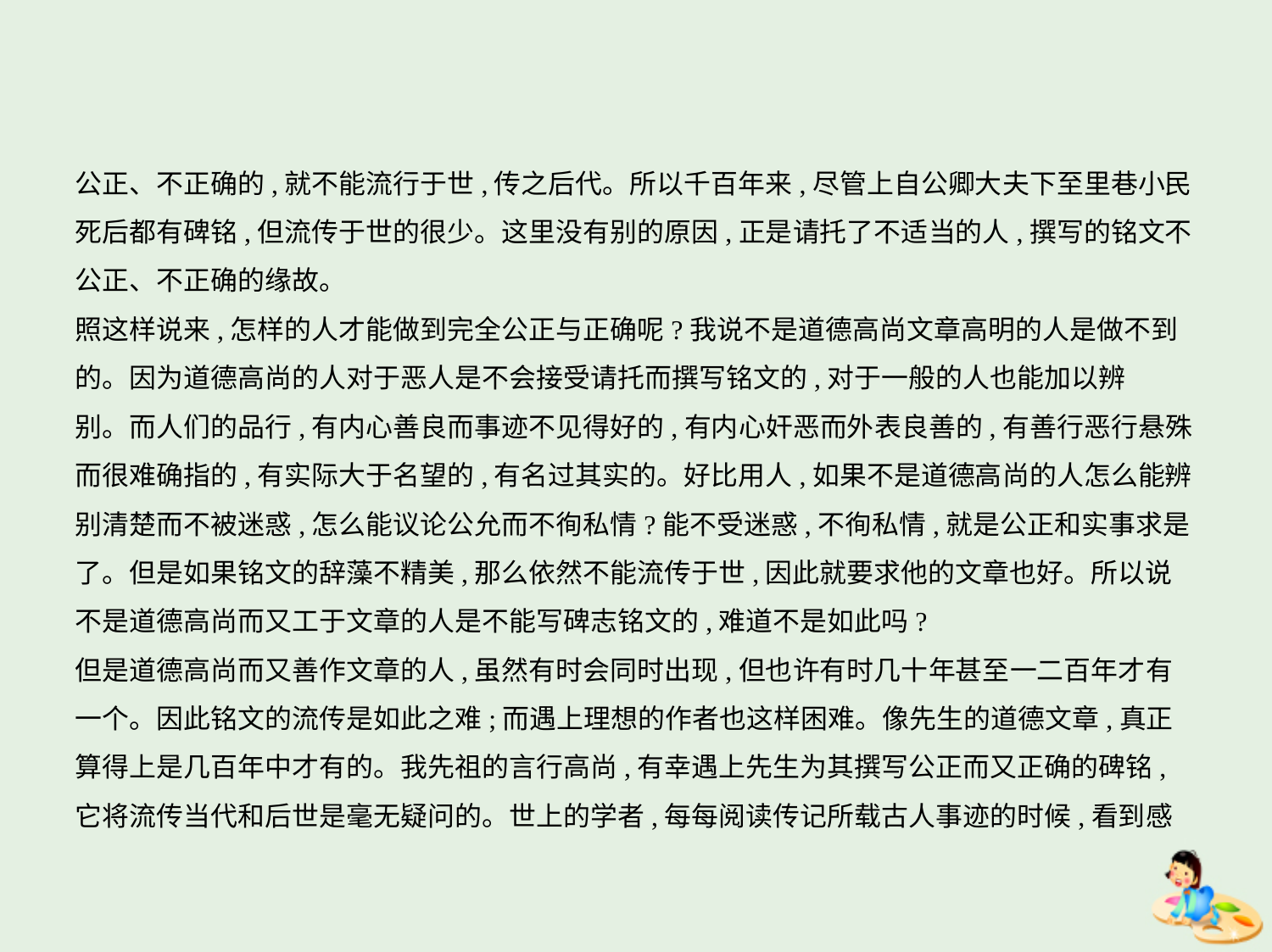

公正、不正确的,就不能流行于世,传之后代。所以千百年来,尽管上自公卿大夫下至里巷小民
死后都有碑铭,但流传于世的很少。这里没有别的原因,正是请托了不适当的人,撰写的铭文不
公正、不正确的缘故。
照这样说来,怎样的人才能做到完全公正与正确呢?我说不是道德高尚文章高明的人是做不到
的。因为道德高尚的人对于恶人是不会接受请托而撰写铭文的,对于一般的人也能加以辨
别。而人们的品行,有内心善良而事迹不见得好的,有内心奸恶而外表良善的,有善行恶行悬殊
而很难确指的,有实际大于名望的,有名过其实的。好比用人,如果不是道德高尚的人怎么能辨
别清楚而不被迷惑,怎么能议论公允而不徇私情?能不受迷惑,不徇私情,就是公正和实事求是
了。但是如果铭文的辞藻不精美,那么依然不能流传于世,因此就要求他的文章也好。所以说
不是道德高尚而又工于文章的人是不能写碑志铭文的,难道不是如此吗?
但是道德高尚而又善作文章的人,虽然有时会同时出现,但也许有时几十年甚至一二百年才有
一个。因此铭文的流传是如此之难;而遇上理想的作者也这样困难。像先生的道德文章,真正
算得上是几百年中才有的。我先祖的言行高尚,有幸遇上先生为其撰写公正而又正确的碑铭,
它将流传当代和后世是毫无疑问的。世上的学者,每每阅读传记所载古人事迹的时候,看到感